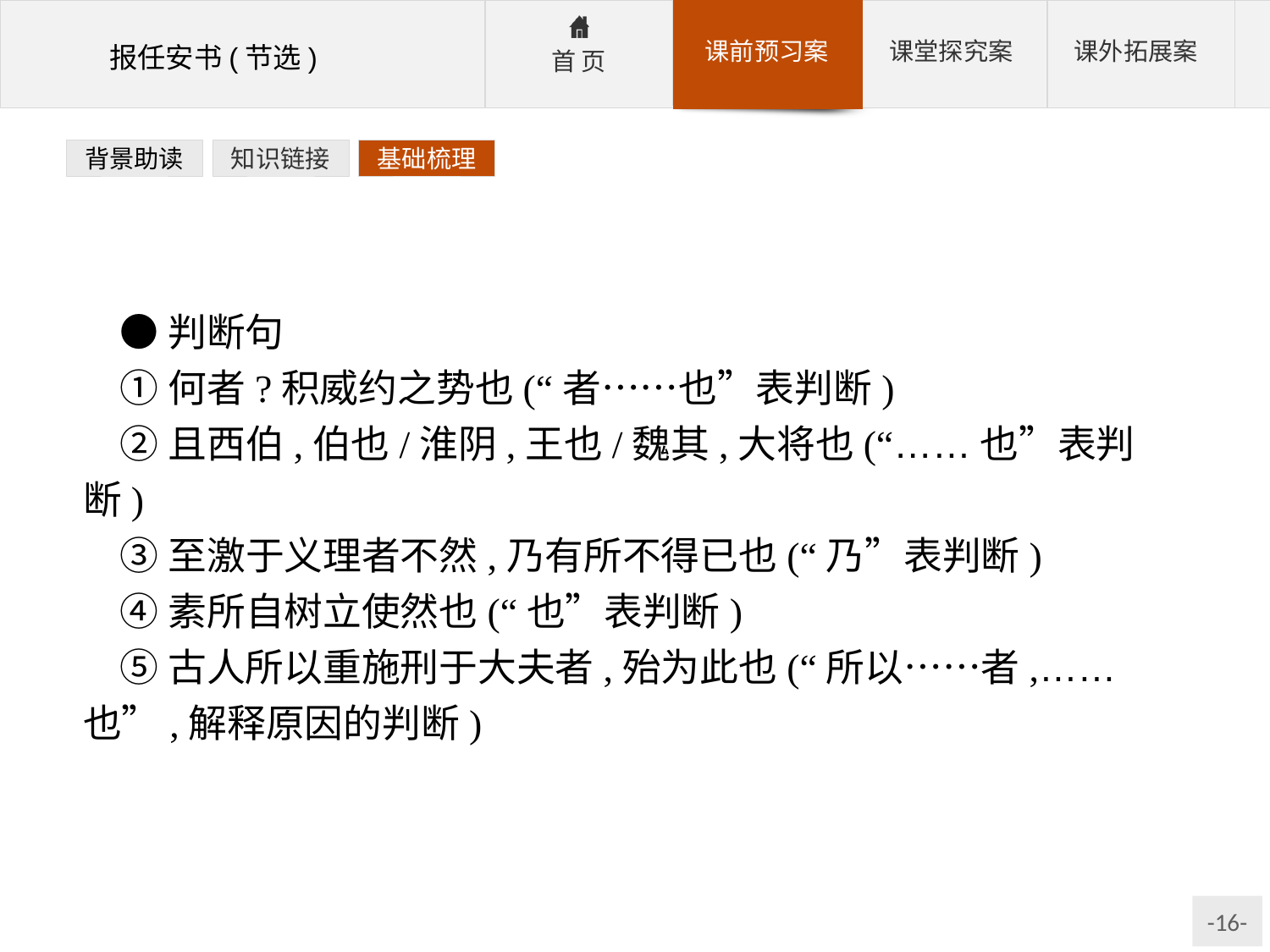

背景助读
知识链接
基础梳理
●判断句
①何者?积威约之势也(“者……也”表判断)
②且西伯,伯也/淮阴,王也/魏其,大将也(“……也”表判断)
③至激于义理者不然,乃有所不得已也(“乃”表判断)
④素所自树立使然也(“也”表判断)
⑤古人所以重施刑于大夫者,殆为此也(“所以……者,……也”,解释原因的判断)